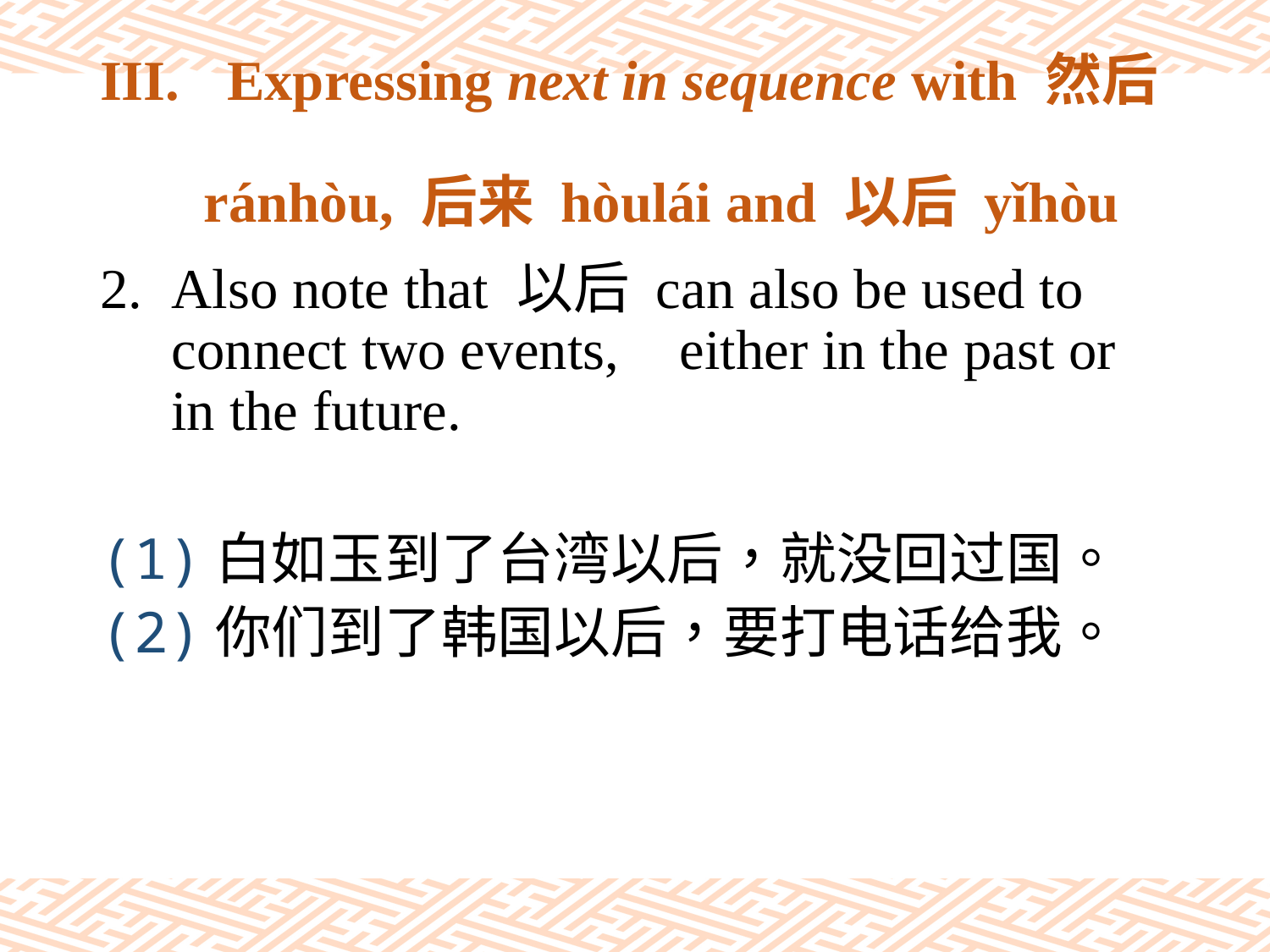

# III.	Expressing next in sequence with 然后 ránhòu, 后来 hòulái and 以后 yǐhòu
Also note that 以后 can also be used to connect two events, 	either in the past or in the future.

(1)白如玉到了台湾以后，就没回过国。
(2)你们到了韩国以后，要打电话给我。